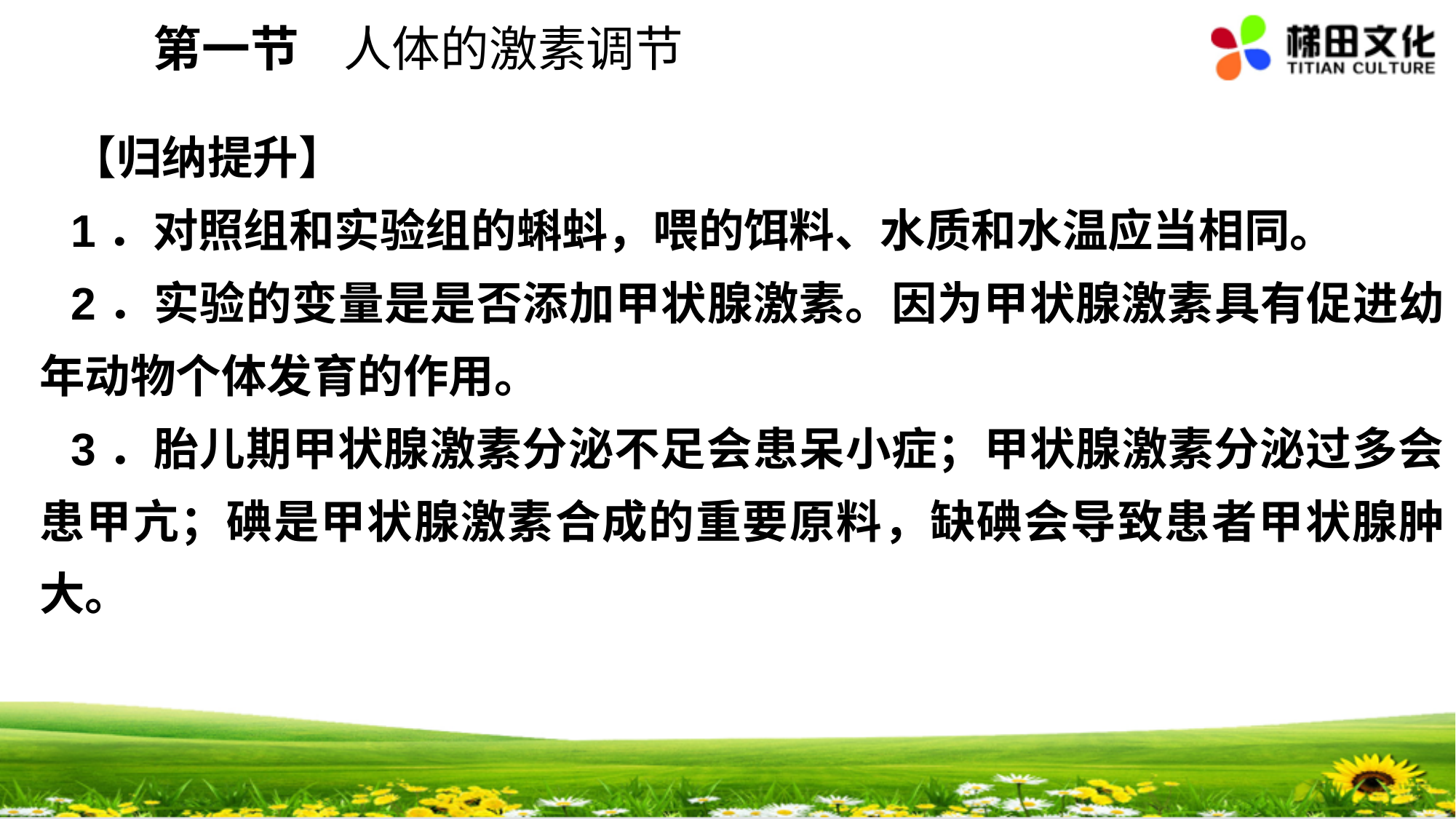

第一节    人体的激素调节
【归纳提升】
1．对照组和实验组的蝌蚪，喂的饵料、水质和水温应当相同。
2．实验的变量是是否添加甲状腺激素。因为甲状腺激素具有促进幼年动物个体发育的作用。
3．胎儿期甲状腺激素分泌不足会患呆小症；甲状腺激素分泌过多会患甲亢；碘是甲状腺激素合成的重要原料，缺碘会导致患者甲状腺肿大。